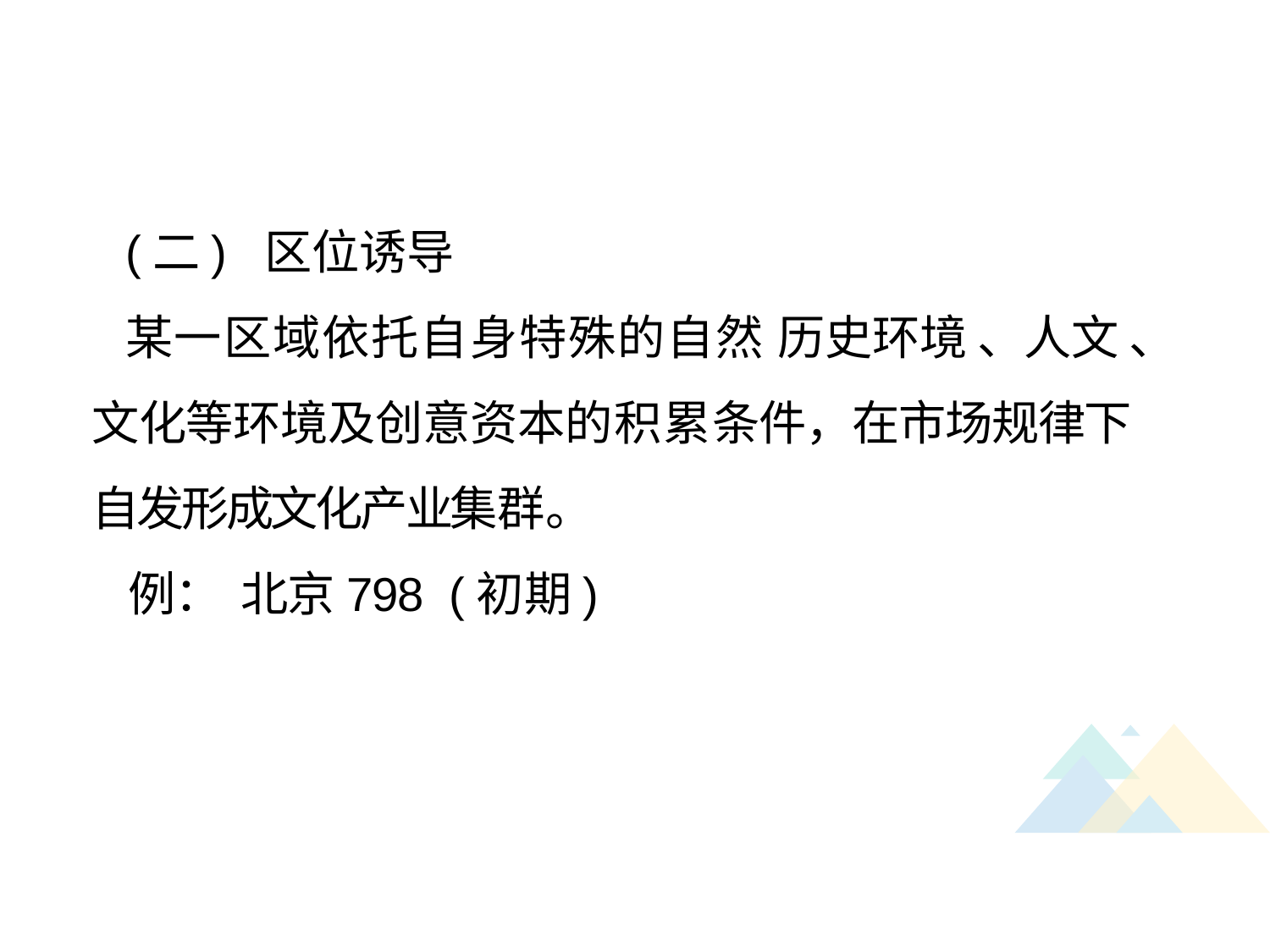

(二)  区位诱导
某一区域依托自身特殊的自然 历史环境 、人文 、文化等环境及创意资本的积累条件，在市场规律下自发形成文化产业集群。
例：  北京798  (初期)